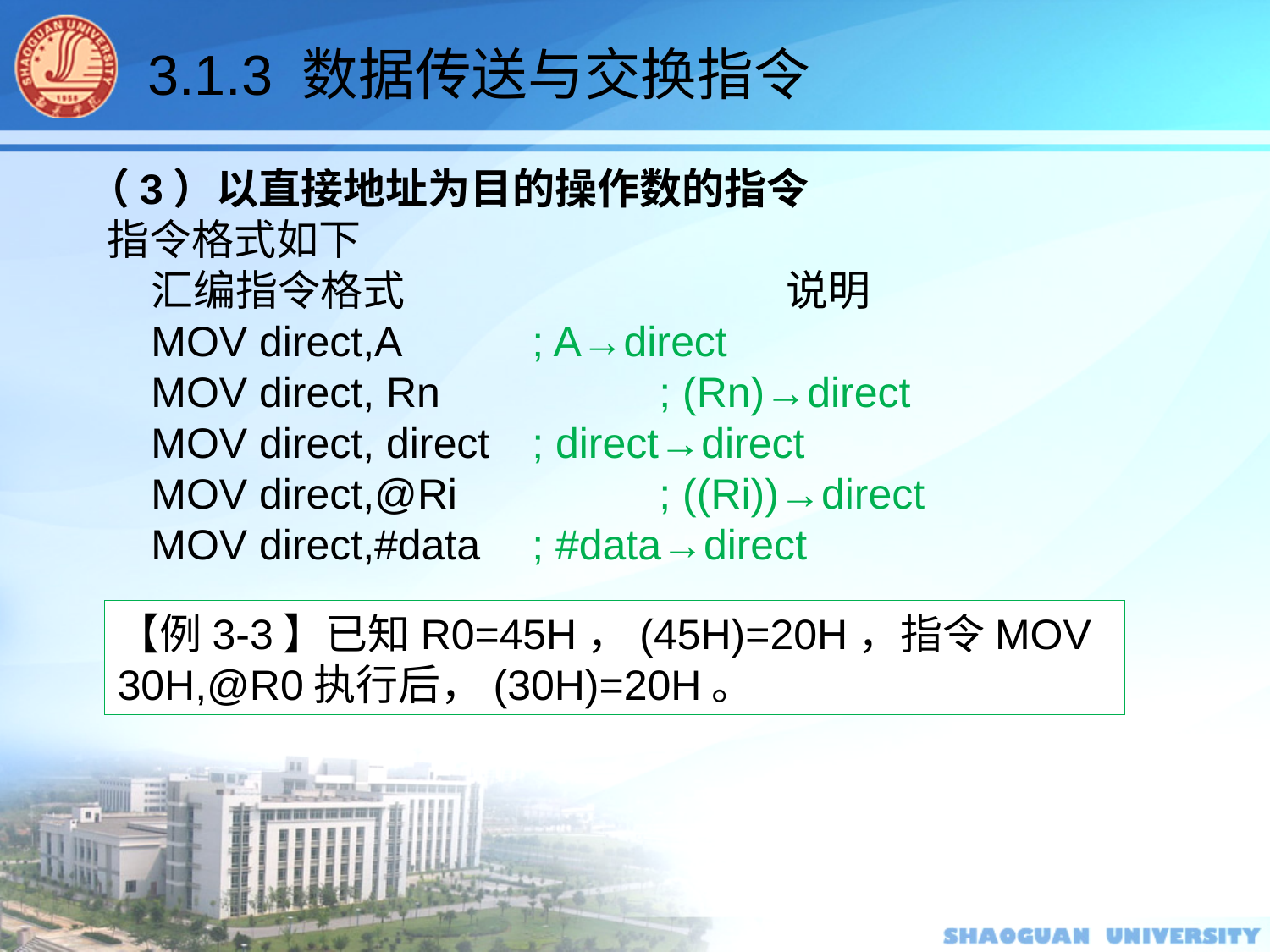

3.1.3 数据传送与交换指令
（3）以直接地址为目的操作数的指令
 指令格式如下
汇编指令格式			说明
MOV direct,A		; A→direct
MOV direct, Rn		; (Rn)→direct
MOV direct, direct	; direct→direct
MOV direct,@Ri		; ((Ri))→direct
MOV direct,#data	; #data→direct

【例3-3】已知R0=45H，(45H)=20H，指令MOV 30H,@R0执行后，(30H)=20H。